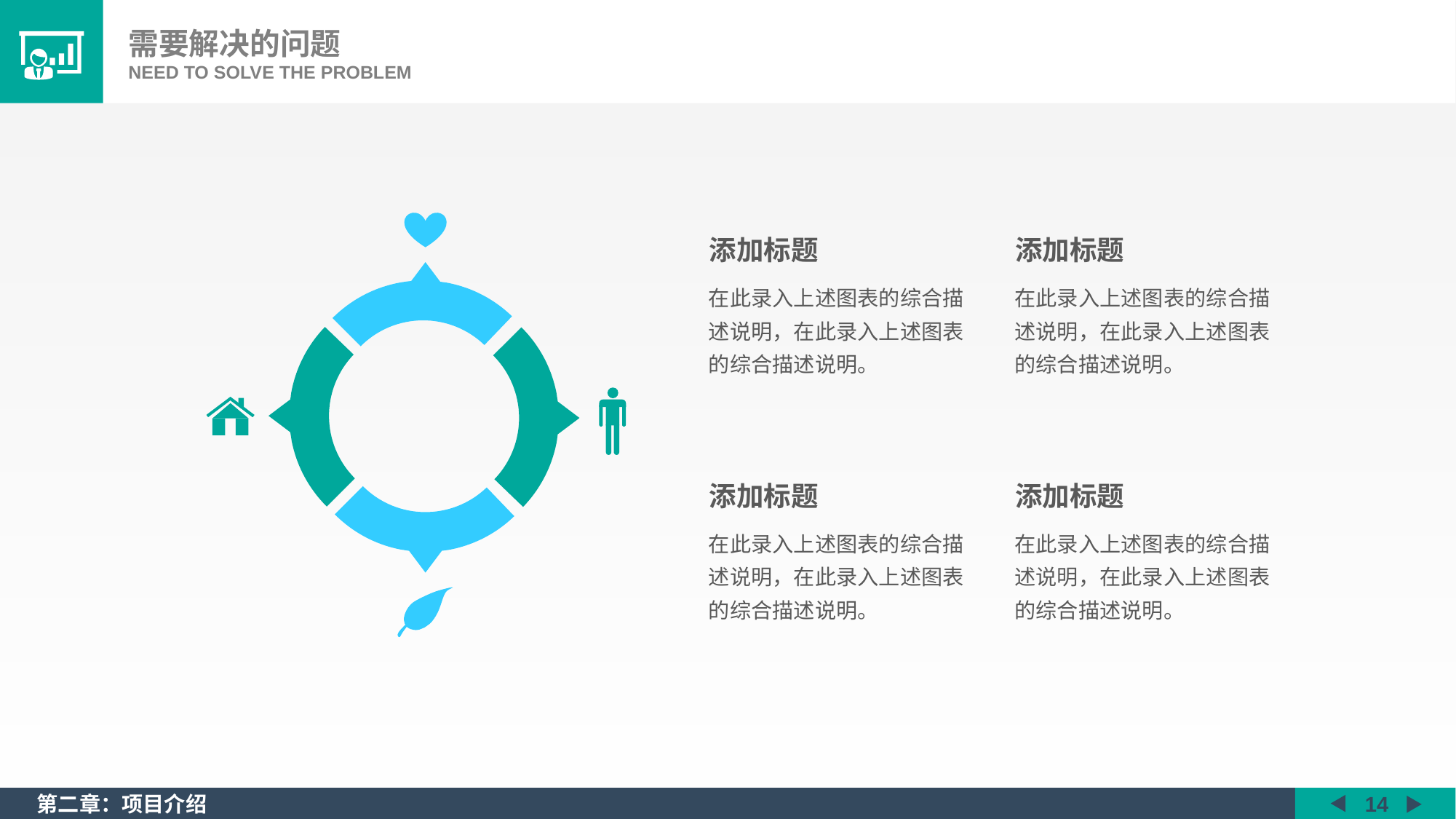

需要解决的问题
NEED TO SOLVE THE PROBLEM

添加标题
添加标题

在此录入上述图表的综合描述说明，在此录入上述图表的综合描述说明。
在此录入上述图表的综合描述说明，在此录入上述图表的综合描述说明。

添加标题
添加标题
在此录入上述图表的综合描述说明，在此录入上述图表的综合描述说明。
在此录入上述图表的综合描述说明，在此录入上述图表的综合描述说明。

第二章：项目介绍
14